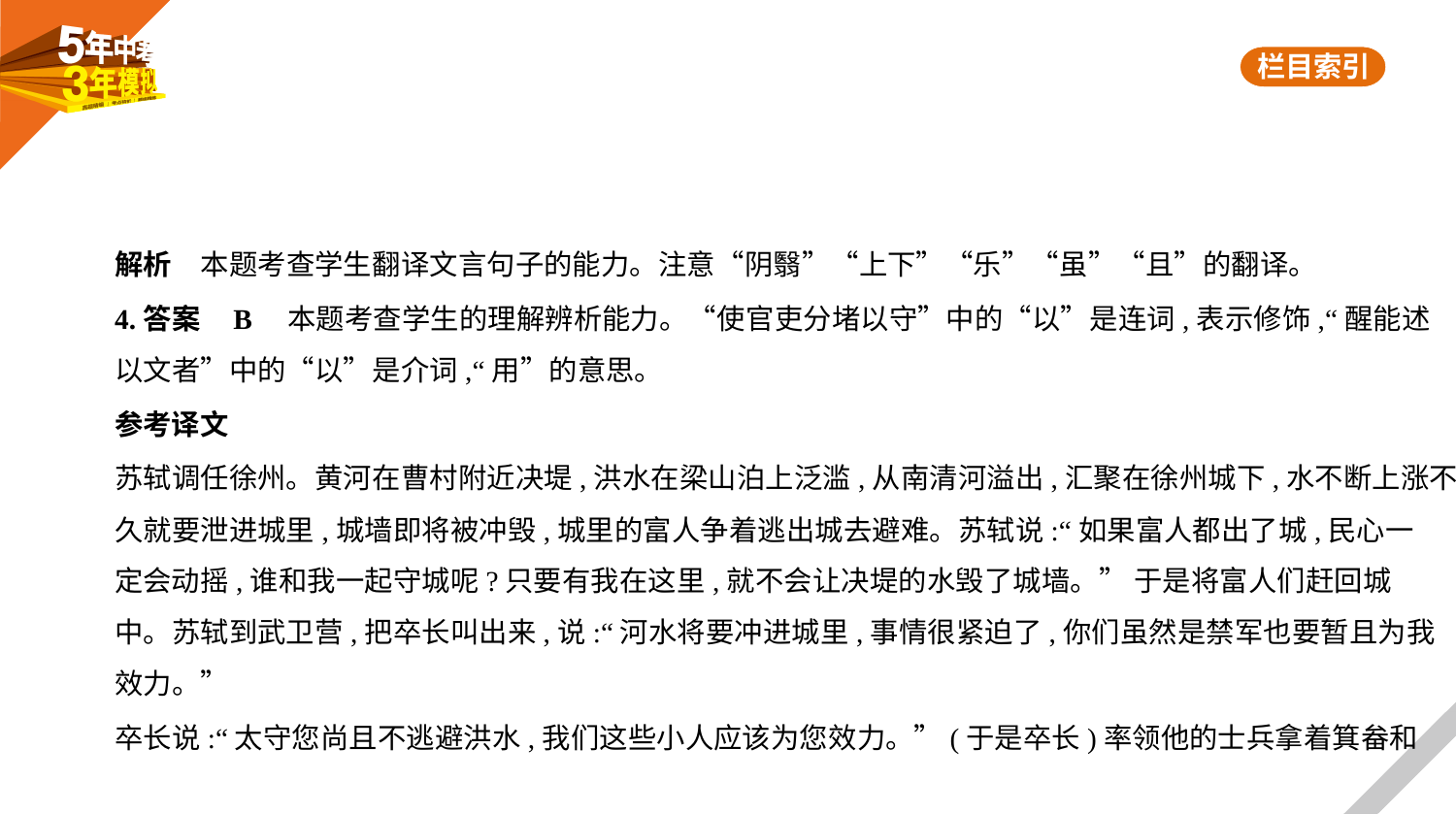

解析　本题考查学生翻译文言句子的能力。注意“阴翳”“上下”“乐”“虽”“且”的翻译。
4.答案    B　本题考查学生的理解辨析能力。“使官吏分堵以守”中的“以”是连词,表示修饰,“醒能述
以文者”中的“以”是介词,“用”的意思。
参考译文
苏轼调任徐州。黄河在曹村附近决堤,洪水在梁山泊上泛滥,从南清河溢出,汇聚在徐州城下,水不断上涨不
久就要泄进城里,城墙即将被冲毁,城里的富人争着逃出城去避难。苏轼说:“如果富人都出了城,民心一
定会动摇,谁和我一起守城呢?只要有我在这里,就不会让决堤的水毁了城墙。” 于是将富人们赶回城
中。苏轼到武卫营,把卒长叫出来,说:“河水将要冲进城里,事情很紧迫了,你们虽然是禁军也要暂且为我
效力。”
卒长说:“太守您尚且不逃避洪水,我们这些小人应该为您效力。”(于是卒长)率领他的士兵拿着箕畚和